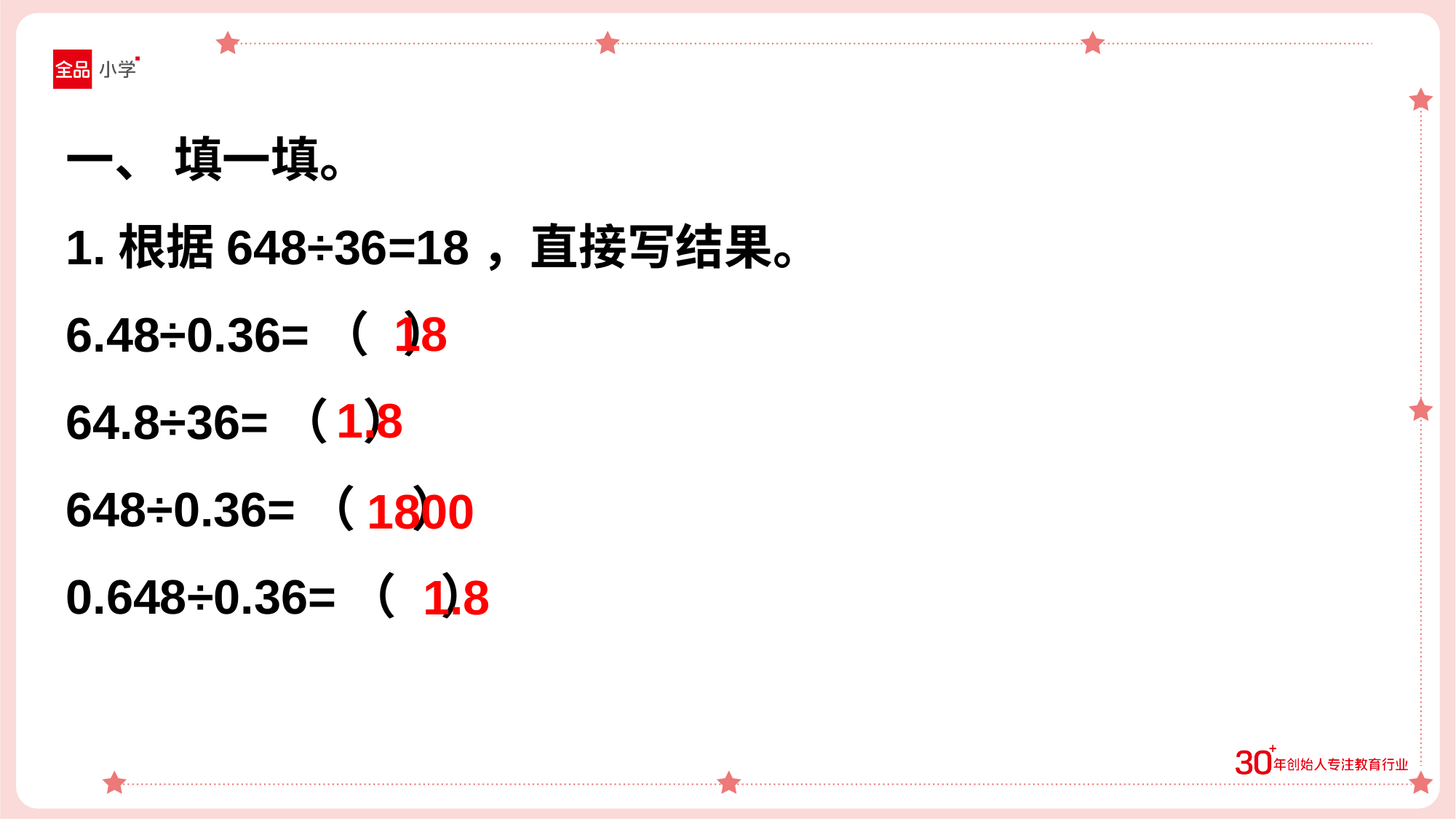

一、 填一填。
1.根据648÷36=18，直接写结果。
6.48÷0.36=（   ）
64.8÷36=（   ）
648÷0.36=（     ）
0.648÷0.36=（    ）
18
1.8
1800
1.8